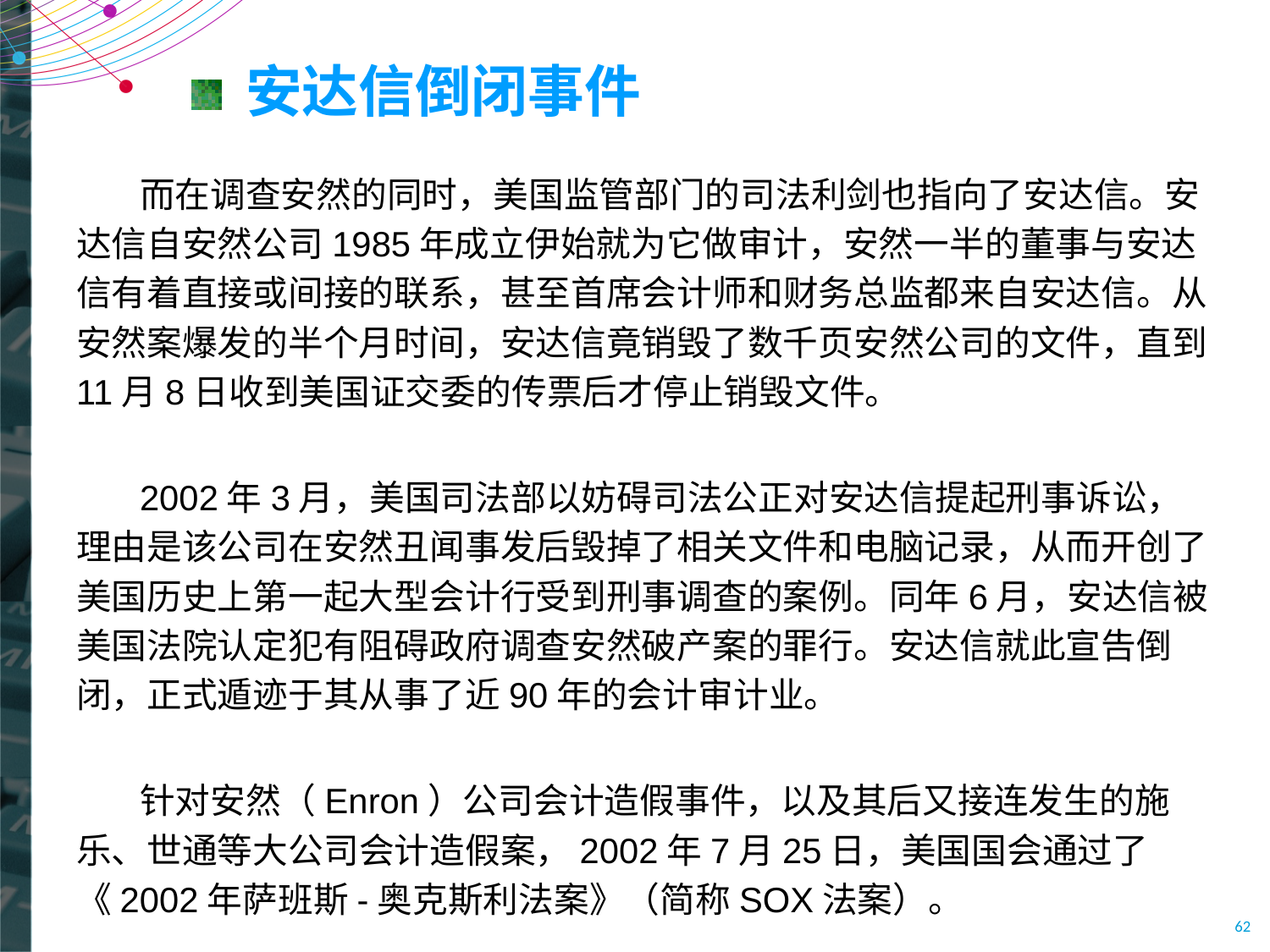

# 安达信倒闭事件
而在调查安然的同时，美国监管部门的司法利剑也指向了安达信。安达信自安然公司1985年成立伊始就为它做审计，安然一半的董事与安达信有着直接或间接的联系，甚至首席会计师和财务总监都来自安达信。从安然案爆发的半个月时间，安达信竟销毁了数千页安然公司的文件，直到11月8日收到美国证交委的传票后才停止销毁文件。

2002年3月，美国司法部以妨碍司法公正对安达信提起刑事诉讼，理由是该公司在安然丑闻事发后毁掉了相关文件和电脑记录，从而开创了美国历史上第一起大型会计行受到刑事调查的案例。同年6月，安达信被美国法院认定犯有阻碍政府调查安然破产案的罪行。安达信就此宣告倒闭，正式遁迹于其从事了近90年的会计审计业。

针对安然（Enron）公司会计造假事件，以及其后又接连发生的施乐、世通等大公司会计造假案，2002年7月25日，美国国会通过了《2002年萨班斯-奥克斯利法案》（简称SOX法案）。